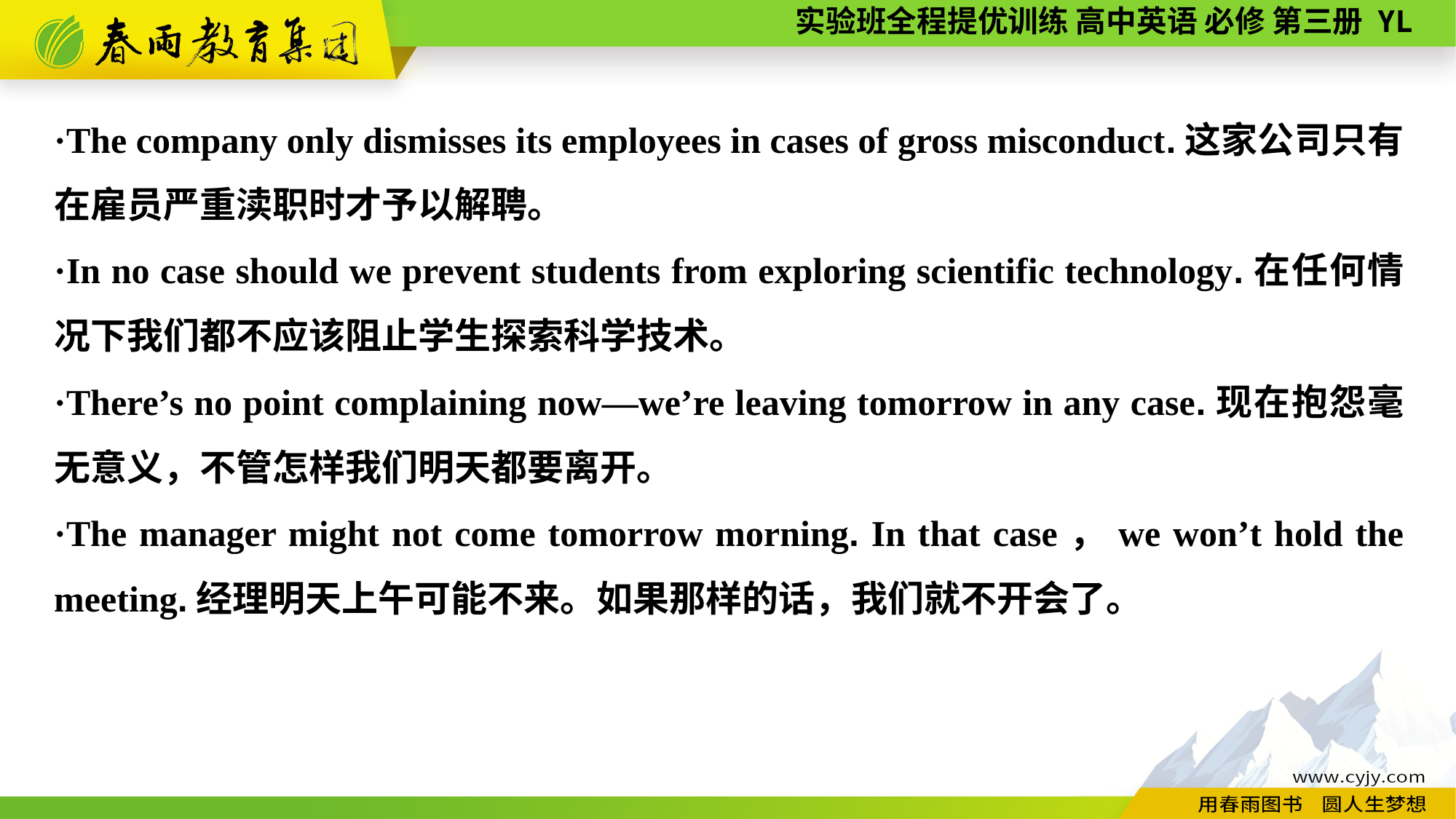

·The company only dismisses its employees in cases of gross misconduct.这家公司只有在雇员严重渎职时才予以解聘。
·In no case should we prevent students from exploring scientific technology.在任何情况下我们都不应该阻止学生探索科学技术。
·There’s no point complaining now—we’re leaving tomorrow in any case.现在抱怨毫无意义，不管怎样我们明天都要离开。
·The manager might not come tomorrow morning. In that case，we won’t hold the meeting.经理明天上午可能不来。如果那样的话，我们就不开会了。